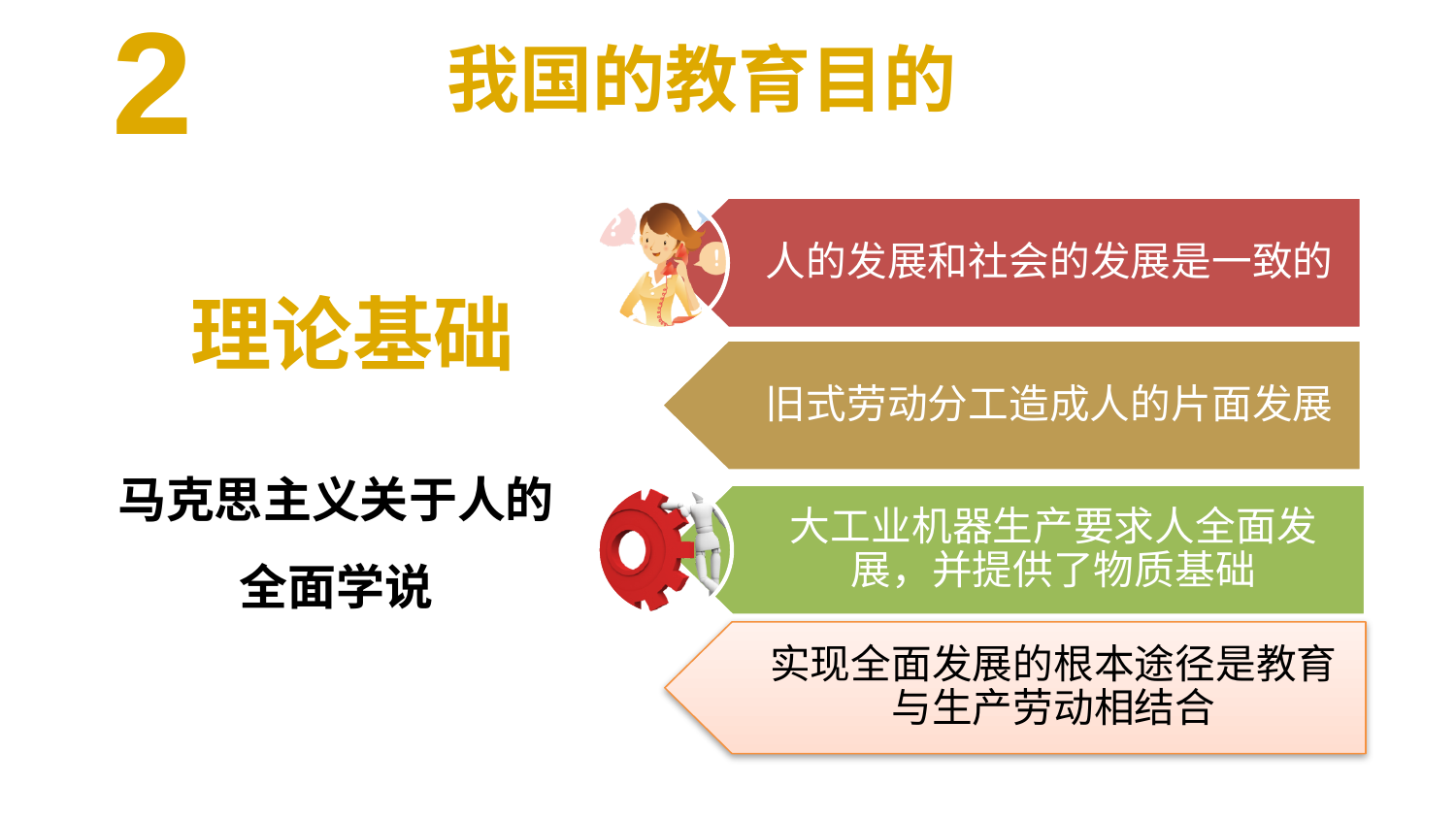

2
我国的教育目的
人的发展和社会的发展是一致的

  理论基础
马克思主义关于人的全面学说
旧式劳动分工造成人的片面发展
大工业机器生产要求人全面发展，并提供了物质基础

实现全面发展的根本途径是教育与生产劳动相结合